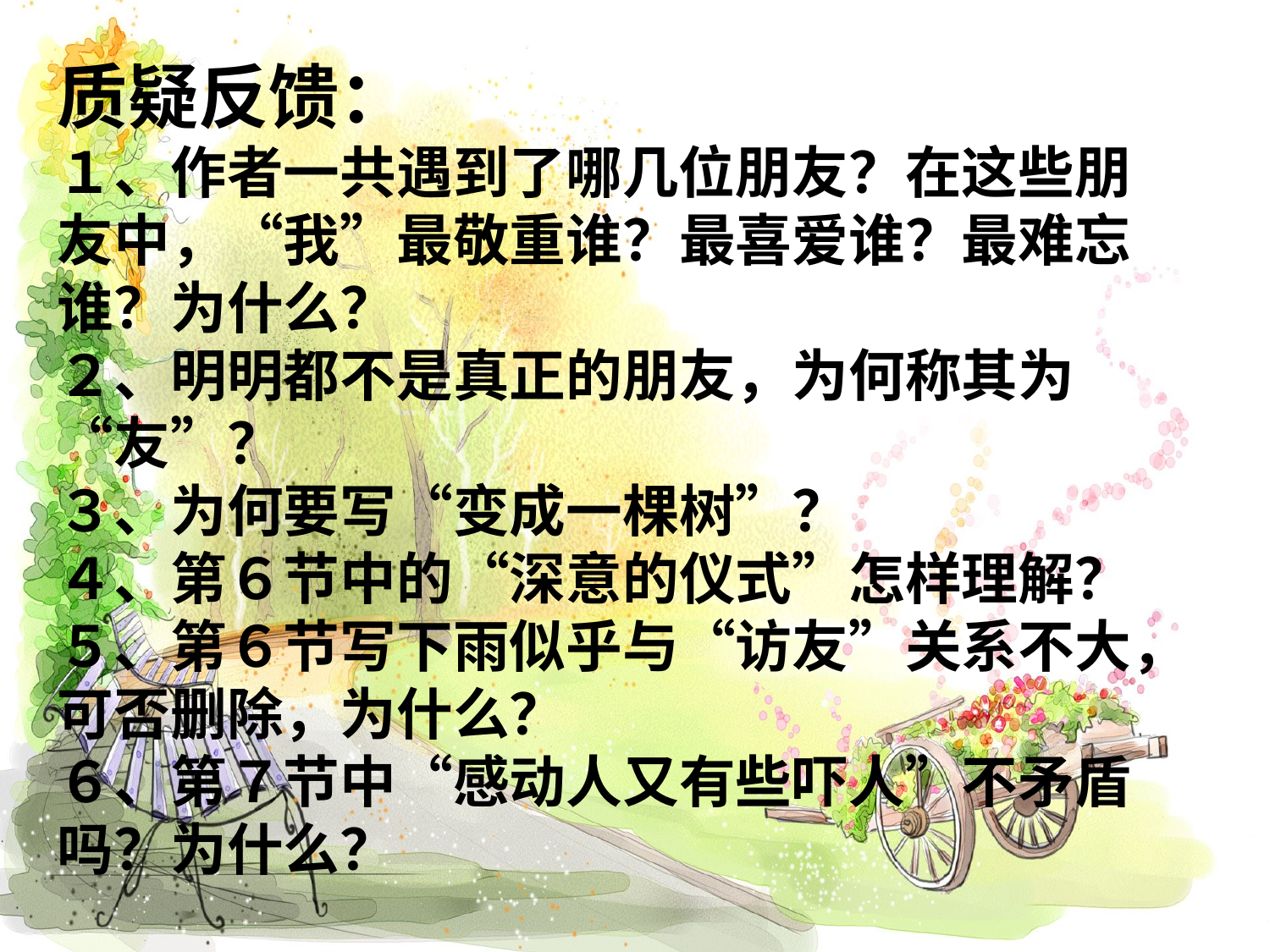

质疑反馈：
１、作者一共遇到了哪几位朋友？在这些朋友中，“我”最敬重谁？最喜爱谁？最难忘谁？为什么？
２、明明都不是真正的朋友，为何称其为“友”？
３、为何要写“变成一棵树”？
４、第６节中的“深意的仪式”怎样理解？
５、第６节写下雨似乎与“访友”关系不大，可否删除，为什么？
６、第７节中“感动人又有些吓人”不矛盾吗？为什么？